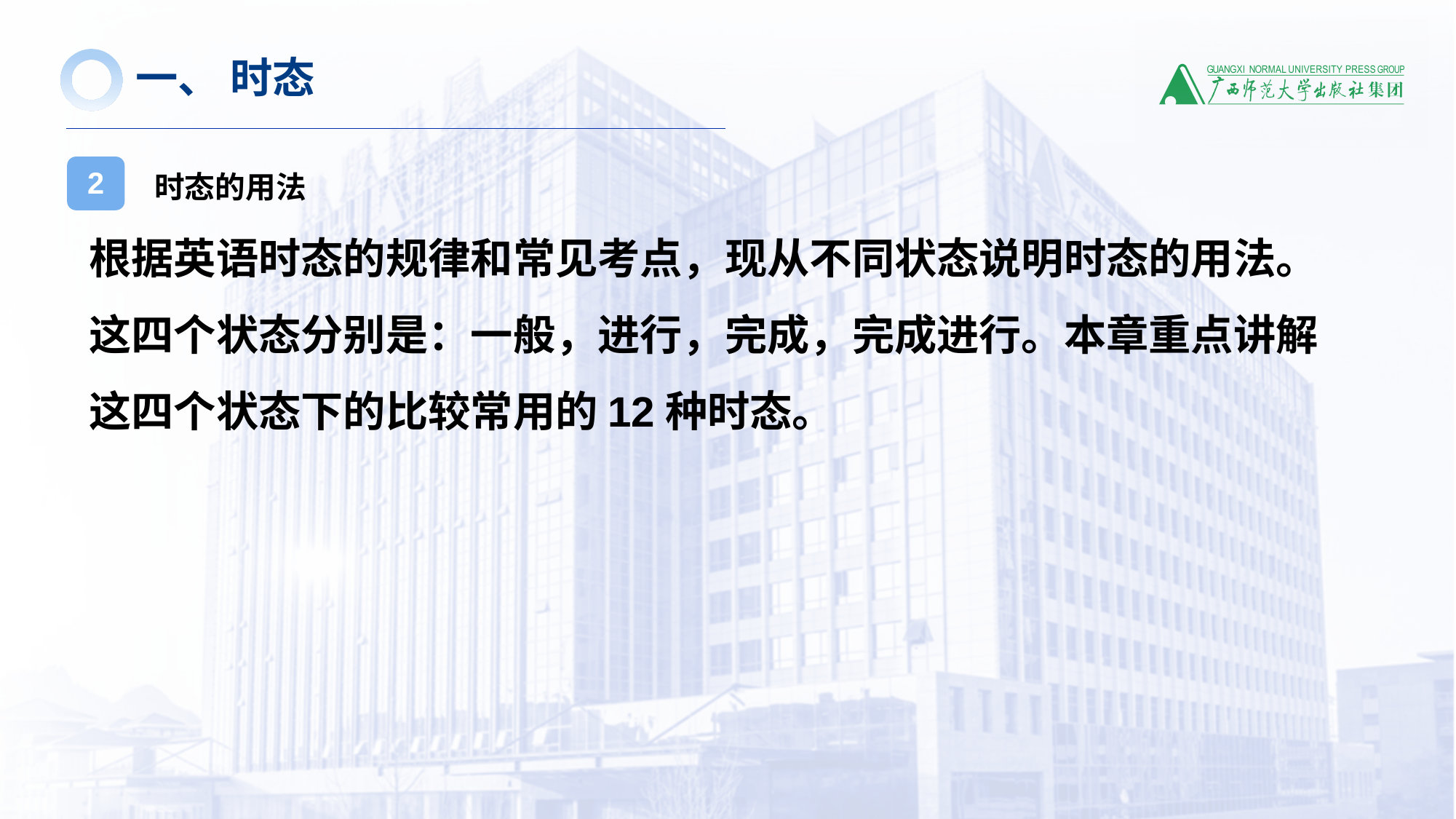

一、 时态

时态的用法
2

根据英语时态的规律和常见考点，现从不同状态说明时态的用法。这四个状态分别是：一般，进行，完成，完成进行。本章重点讲解这四个状态下的比较常用的12种时态。